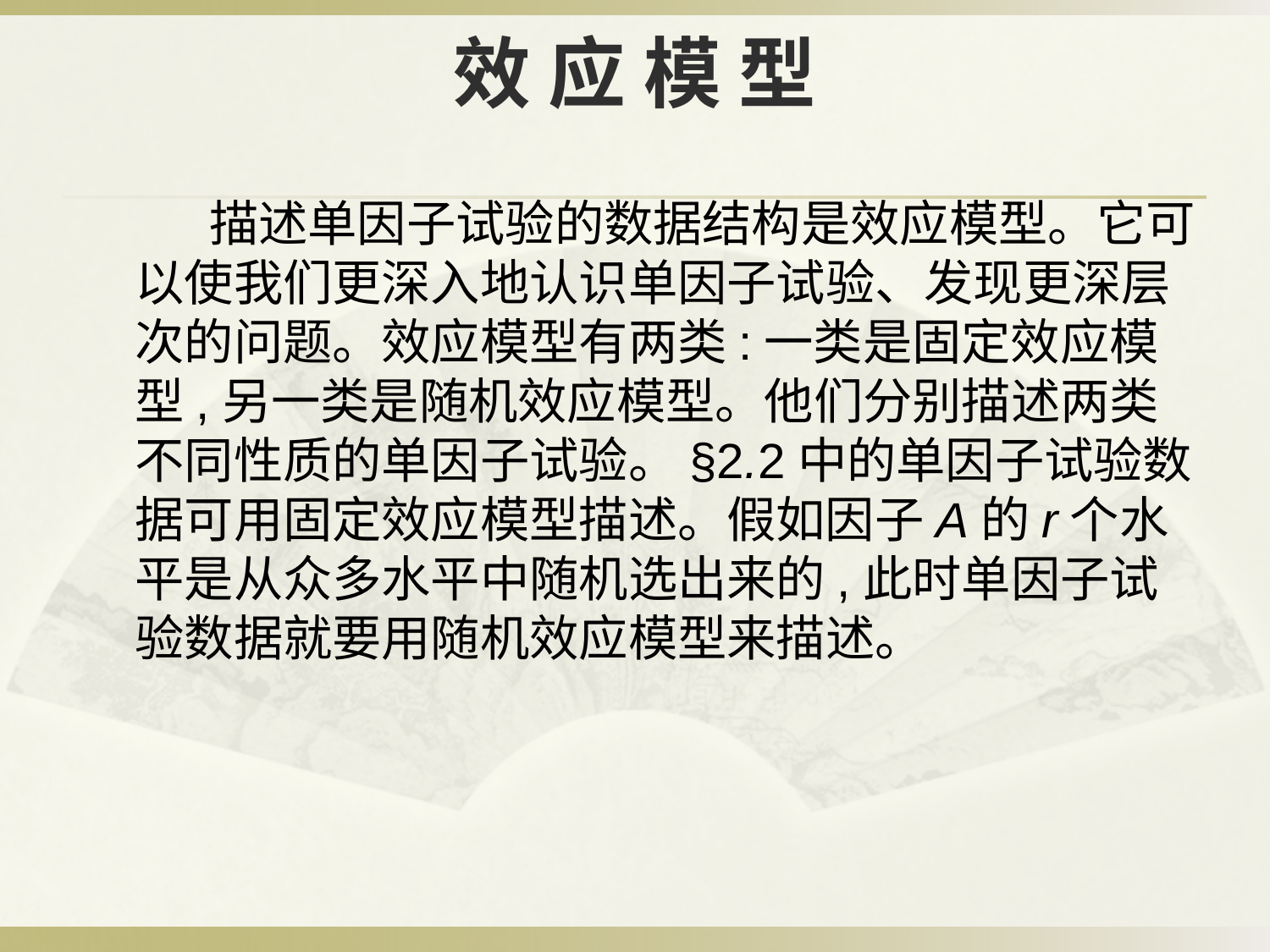

# 效 应 模 型
          描述单因子试验的数据结构是效应模型。它可以使我们更深入地认识单因子试验、发现更深层次的问题。效应模型有两类:一类是固定效应模型,另一类是随机效应模型。他们分别描述两类不同性质的单因子试验。§2.2中的单因子试验数据可用固定效应模型描述。假如因子A的r个水平是从众多水平中随机选出来的,此时单因子试验数据就要用随机效应模型来描述。